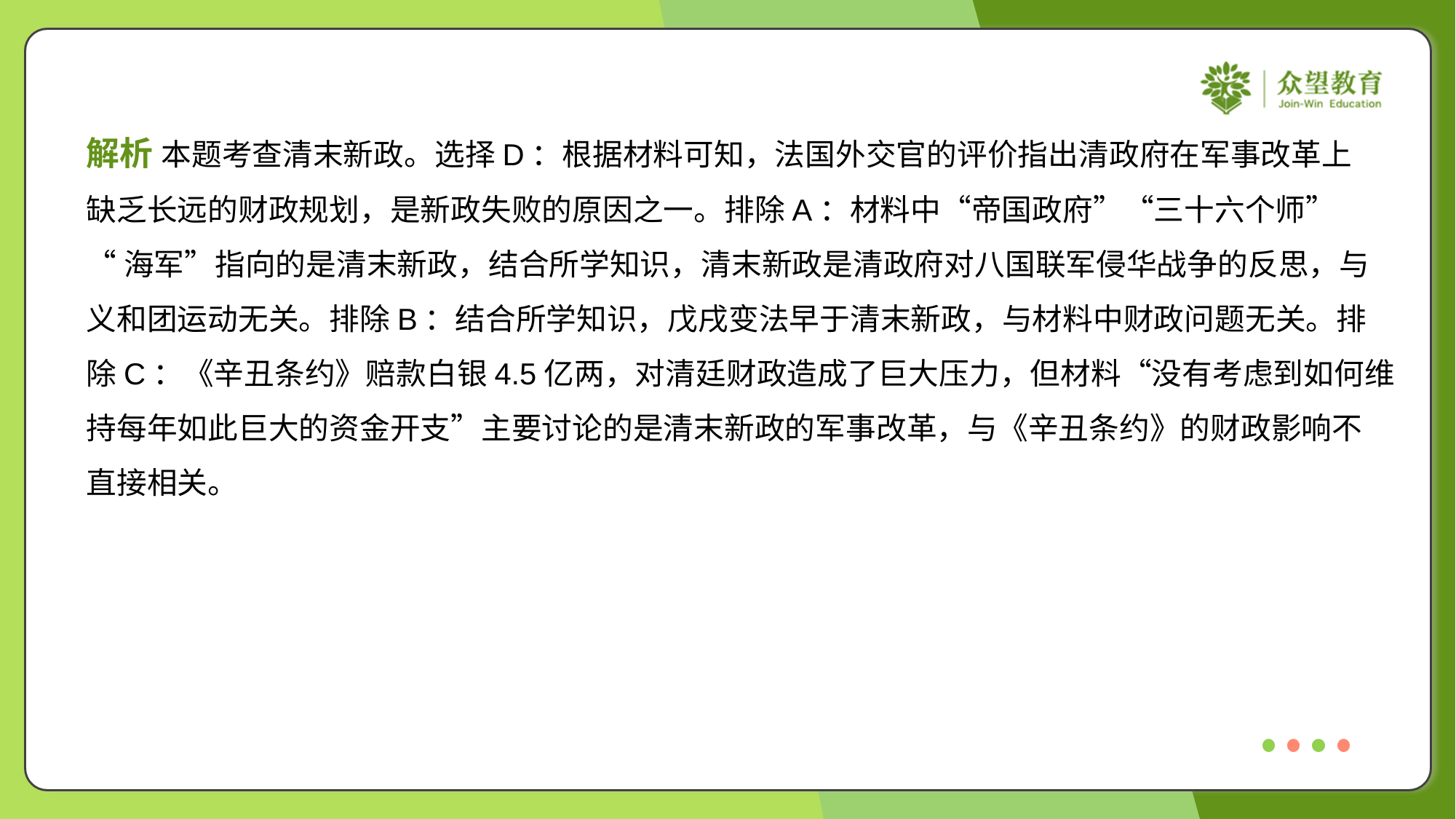

解析 本题考查清末新政。选择D：根据材料可知，法国外交官的评价指出清政府在军事改革上
缺乏长远的财政规划，是新政失败的原因之一。排除A：材料中“帝国政府”“三十六个师”
“海军”指向的是清末新政，结合所学知识，清末新政是清政府对八国联军侵华战争的反思，与
义和团运动无关。排除B：结合所学知识，戊戌变法早于清末新政，与材料中财政问题无关。排
除C：《辛丑条约》赔款白银4.5亿两，对清廷财政造成了巨大压力，但材料“没有考虑到如何维
持每年如此巨大的资金开支”主要讨论的是清末新政的军事改革，与《辛丑条约》的财政影响不
直接相关。